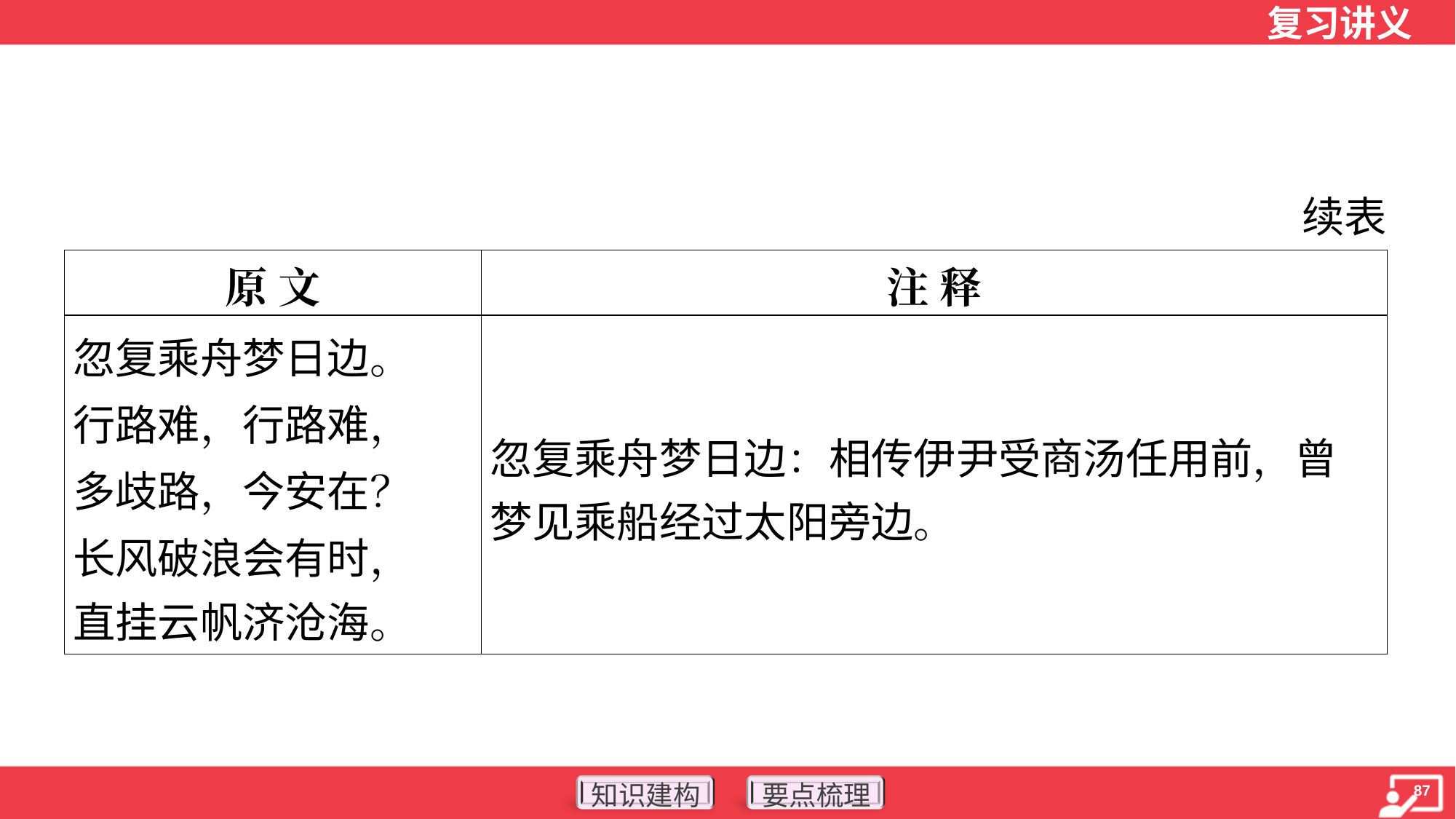

续表
| 原 文 | 注 释 |
| --- | --- |
| 忽复乘舟梦日边。 行路难，行路难， 多歧路，今安在？ 长风破浪会有时， 直挂云帆济沧海。 | 忽复乘舟梦日边：相传伊尹受商汤任用前，曾 梦见乘船经过太阳旁边。 |